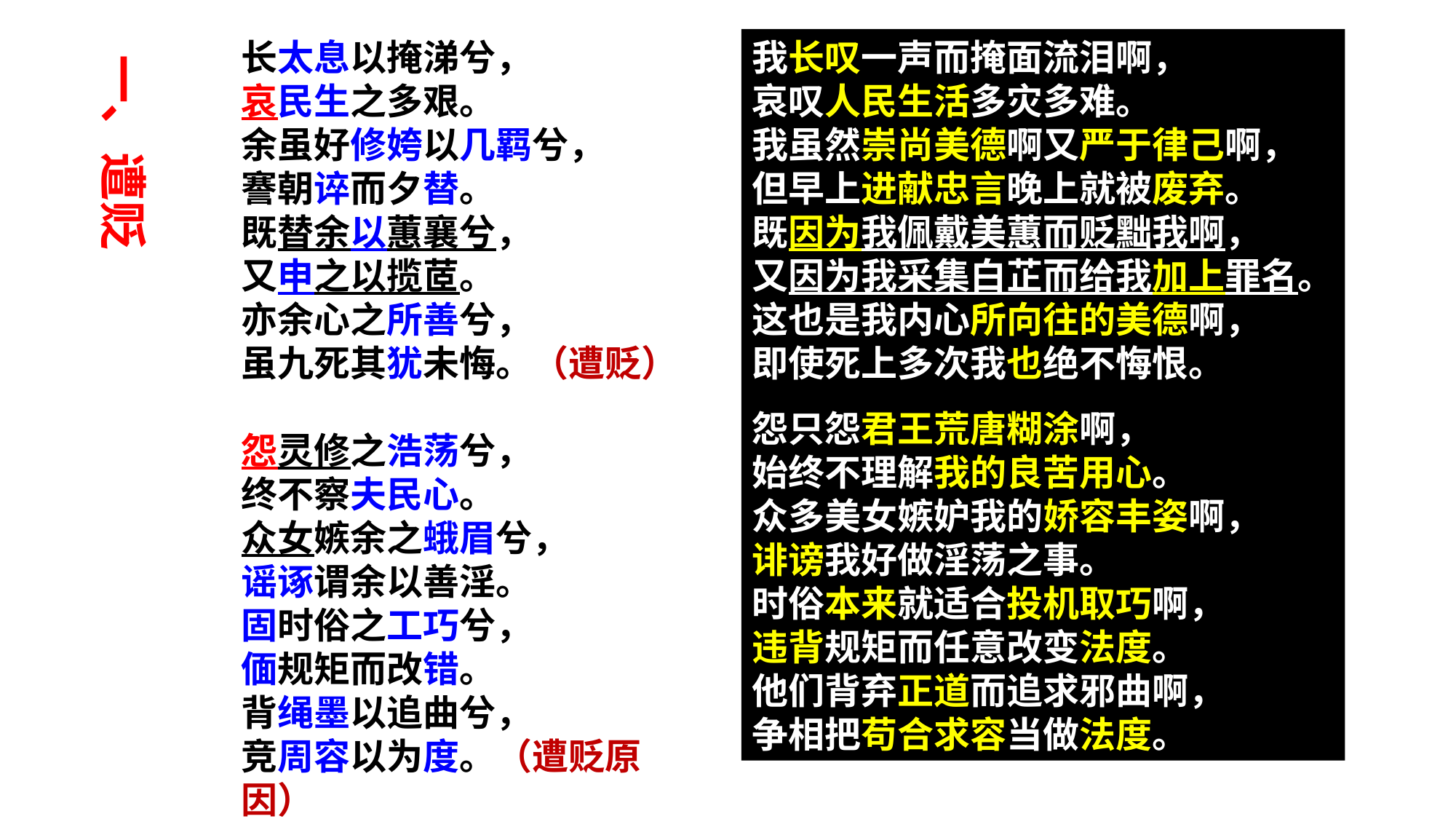

长太息以掩涕兮，
哀民生之多艰。
余虽好修姱以几羁兮，
謇朝谇而夕替。
既替余以蕙襄兮，
又申之以揽茝。
亦余心之所善兮，
虽九死其犹未悔。（遭贬）

怨灵修之浩荡兮，
终不察夫民心。
众女嫉余之蛾眉兮，
谣诼谓余以善淫。
固时俗之工巧兮，
偭规矩而改错。
背绳墨以追曲兮，
竞周容以为度。（遭贬原因）
我长叹一声而掩面流泪啊，
哀叹人民生活多灾多难。
我虽然崇尚美德啊又严于律己啊，
但早上进献忠言晚上就被废弃。
既因为我佩戴美蕙而贬黜我啊，
又因为我采集白芷而给我加上罪名。
这也是我内心所向往的美德啊，
即使死上多次我也绝不悔恨。

怨只怨君王荒唐糊涂啊，
始终不理解我的良苦用心。
众多美女嫉妒我的娇容丰姿啊，
诽谤我好做淫荡之事。
时俗本来就适合投机取巧啊，
违背规矩而任意改变法度。
他们背弃正道而追求邪曲啊，
争相把苟合求容当做法度。
一、遭贬